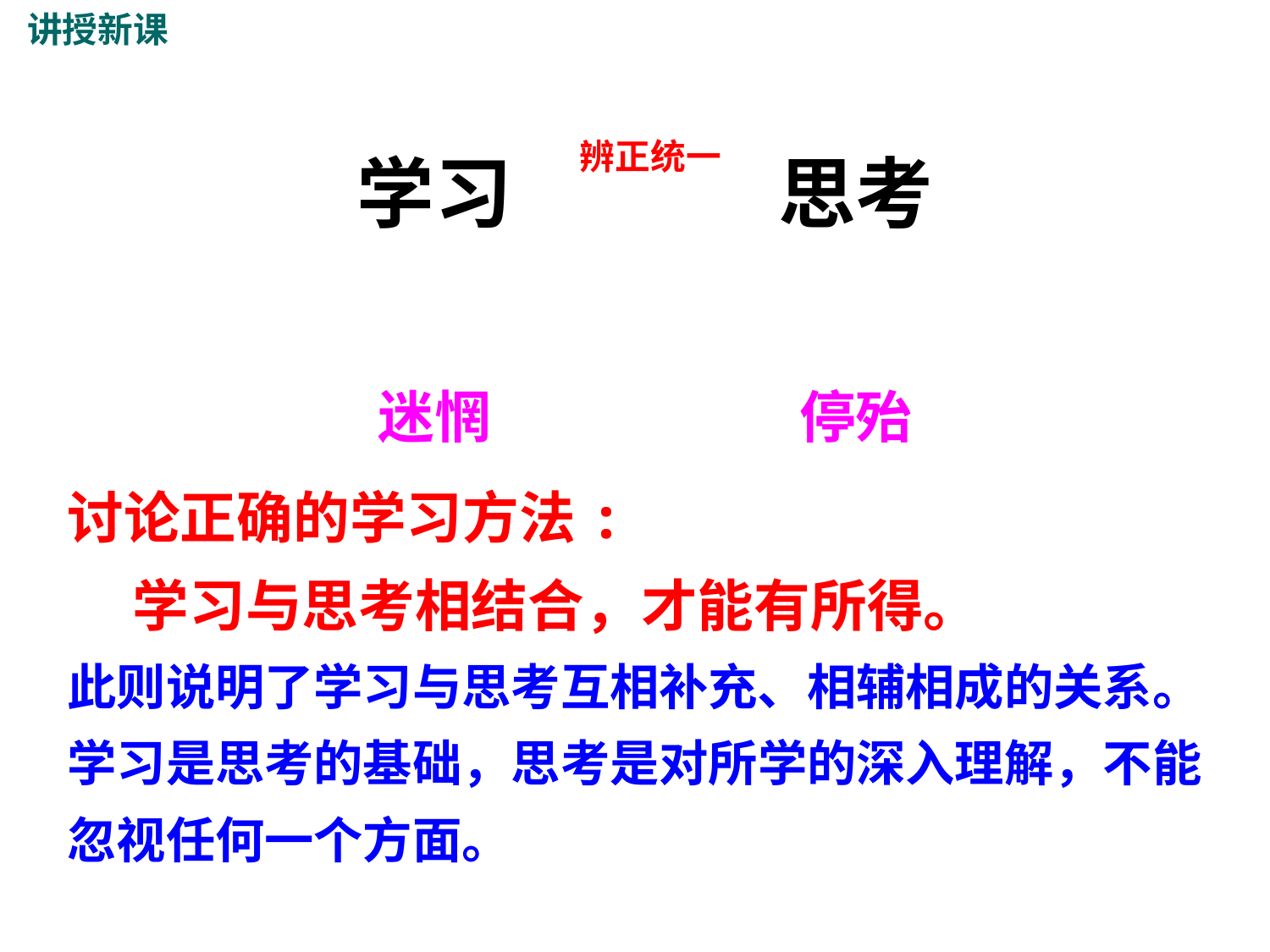

讲授新课
辨正统一
学习
思考

迷惘
停殆
讨论正确的学习方法:
    学习与思考相结合，才能有所得。
此则说明了学习与思考互相补充、相辅相成的关系。学习是思考的基础，思考是对所学的深入理解，不能忽视任何一个方面。